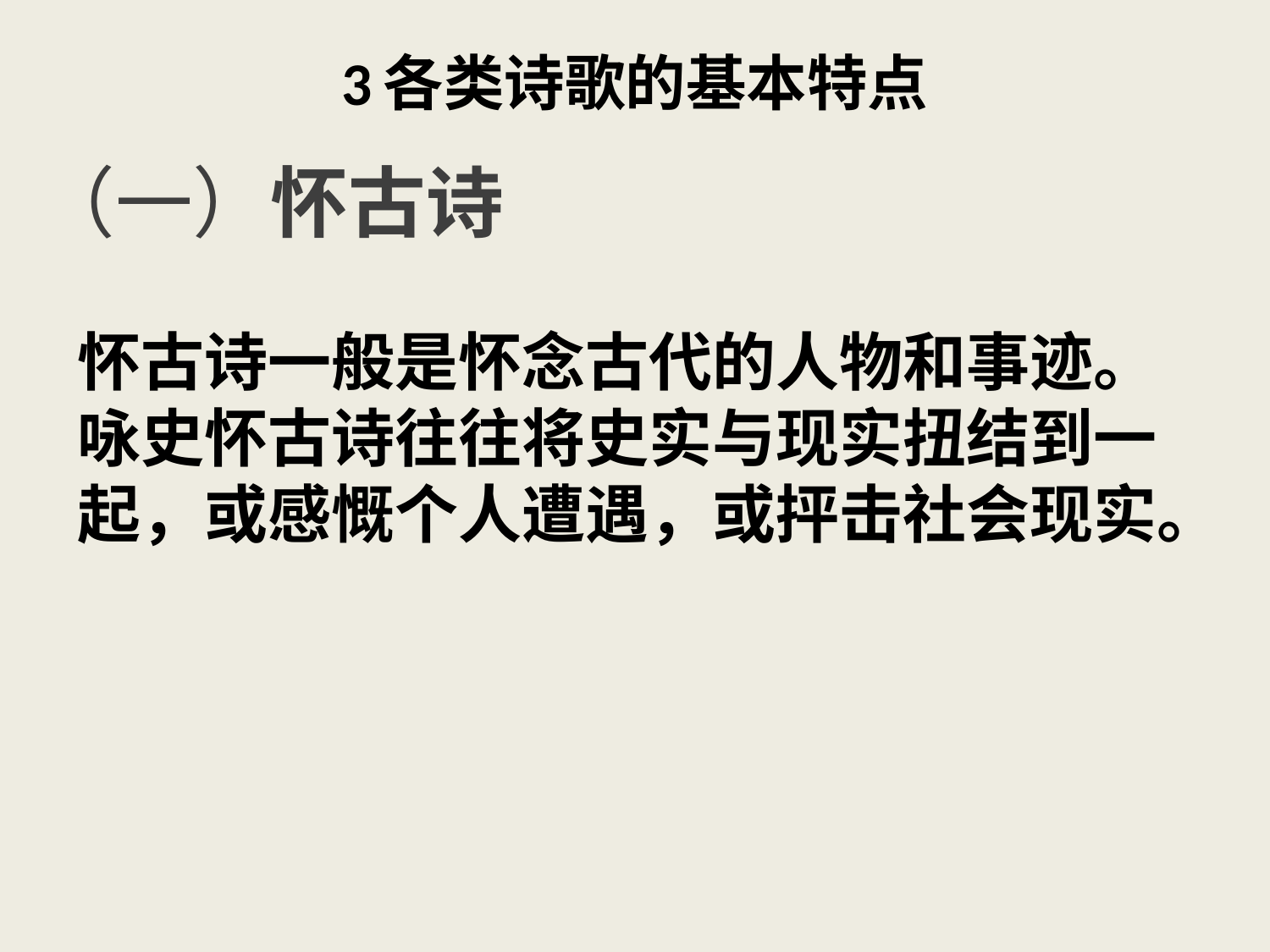

# 3各类诗歌的基本特点
（一）怀古诗
怀古诗一般是怀念古代的人物和事迹。咏史怀古诗往往将史实与现实扭结到一起，或感慨个人遭遇，或抨击社会现实。